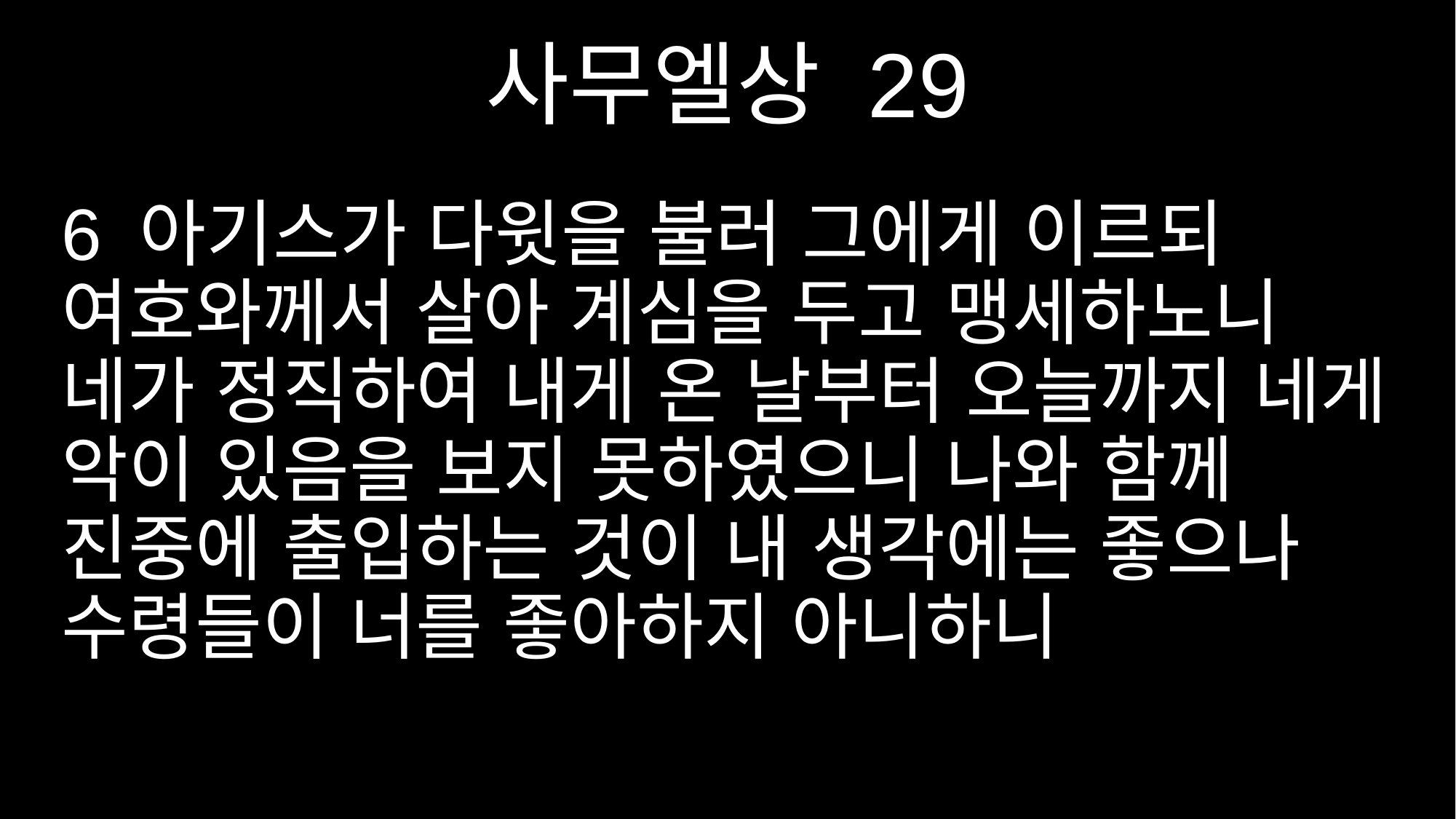

사무엘상 29
6 아기스가 다윗을 불러 그에게 이르되 여호와께서 살아 계심을 두고 맹세하노니 네가 정직하여 내게 온 날부터 오늘까지 네게 악이 있음을 보지 못하였으니 나와 함께 진중에 출입하는 것이 내 생각에는 좋으나 수령들이 너를 좋아하지 아니하니